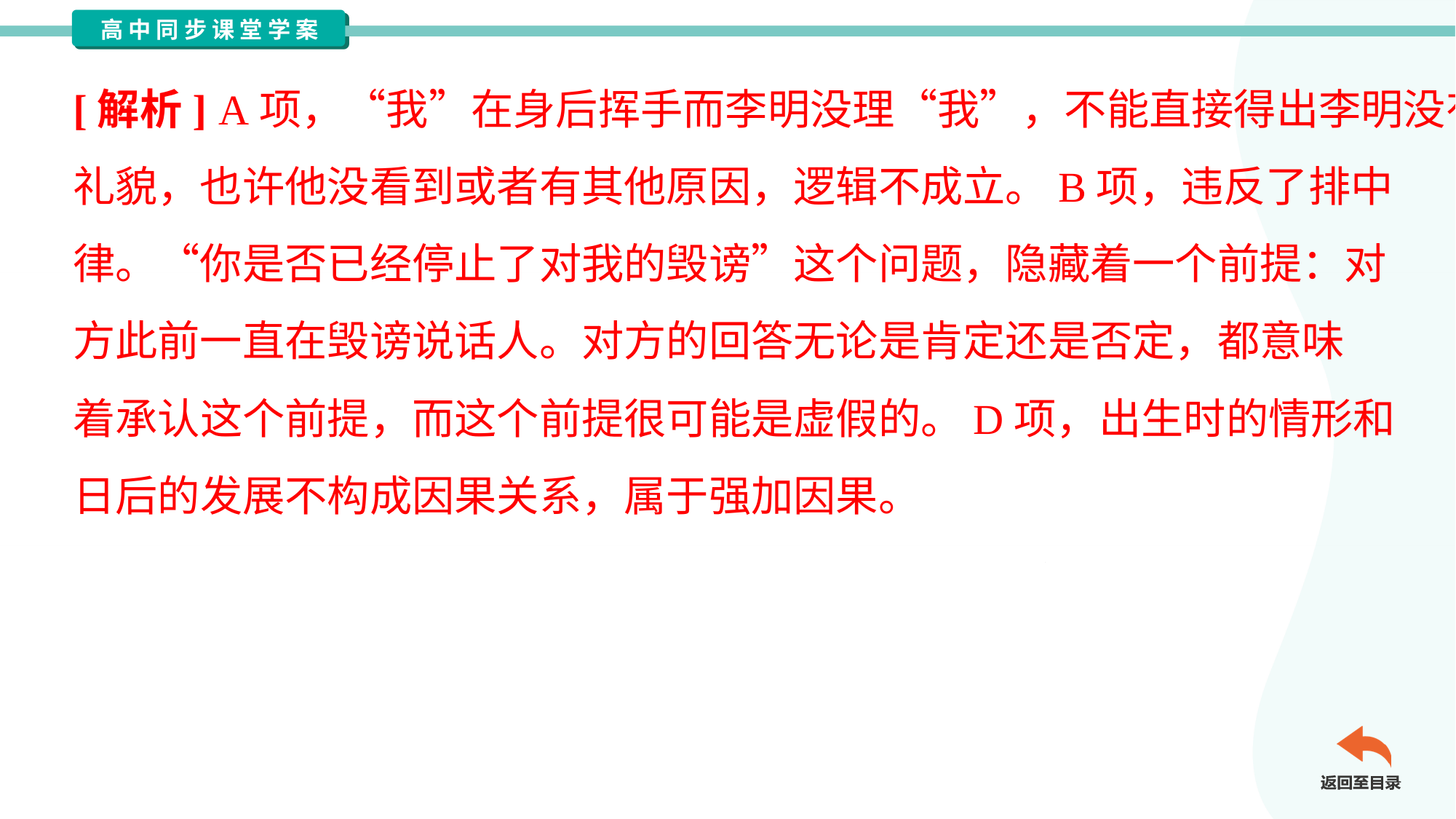

[解析] A项，“我”在身后挥手而李明没理“我”，不能直接得出李明没有
礼貌，也许他没看到或者有其他原因，逻辑不成立。B项，违反了排中
律。“你是否已经停止了对我的毁谤”这个问题，隐藏着一个前提：对
方此前一直在毁谤说话人。对方的回答无论是肯定还是否定，都意味
着承认这个前提，而这个前提很可能是虚假的。D项，出生时的情形和
日后的发展不构成因果关系，属于强加因果。